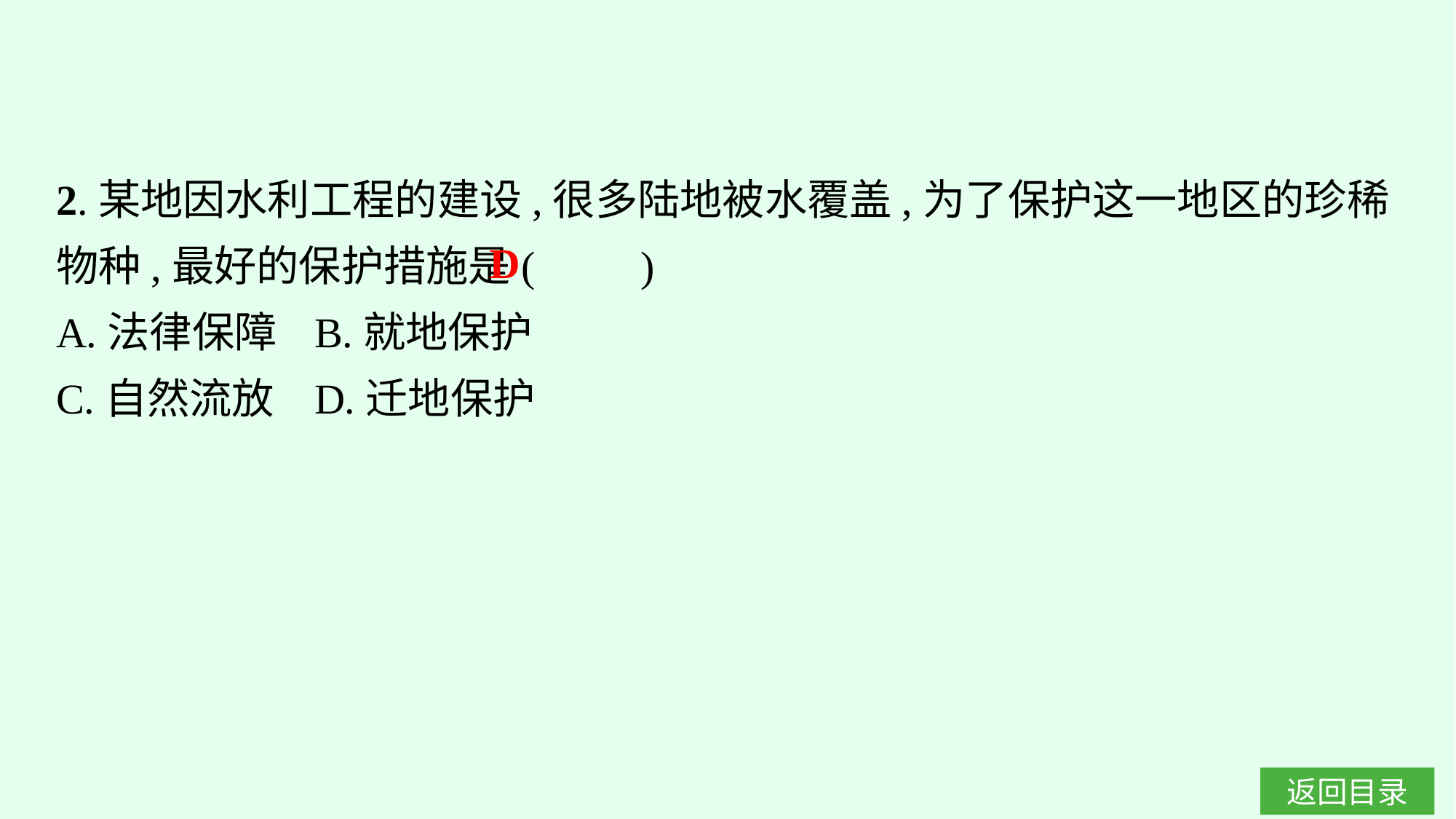

2.某地因水利工程的建设,很多陆地被水覆盖,为了保护这一地区的珍稀物种,最好的保护措施是(　　)
A.法律保障	B.就地保护
C.自然流放	D.迁地保护
D